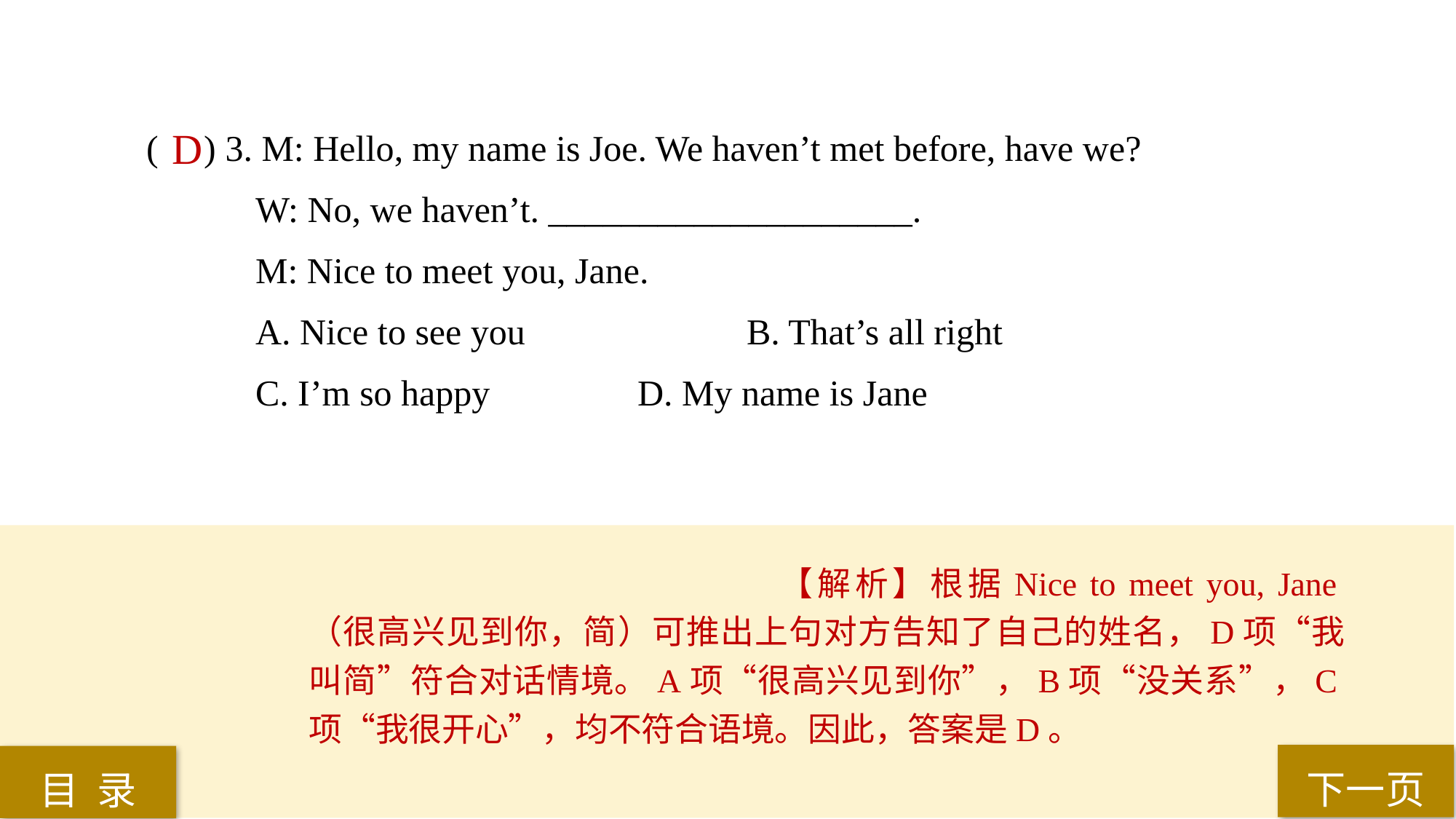

(     ) 3. M: Hello, my name is Joe. We haven’t met before, have we?
W: No, we haven’t. ____________________.
M: Nice to meet you, Jane.
A. Nice to see you 		B. That’s all right
C. I’m so happy 		D. My name is Jane
 D
【解析】根据Nice to meet you, Jane（很高兴见到你，简）可推出上句对方告知了自己的姓名，D项“我叫简”符合对话情境。A项“很高兴见到你”，B项“没关系”，C项“我很开心”，均不符合语境。因此，答案是D。